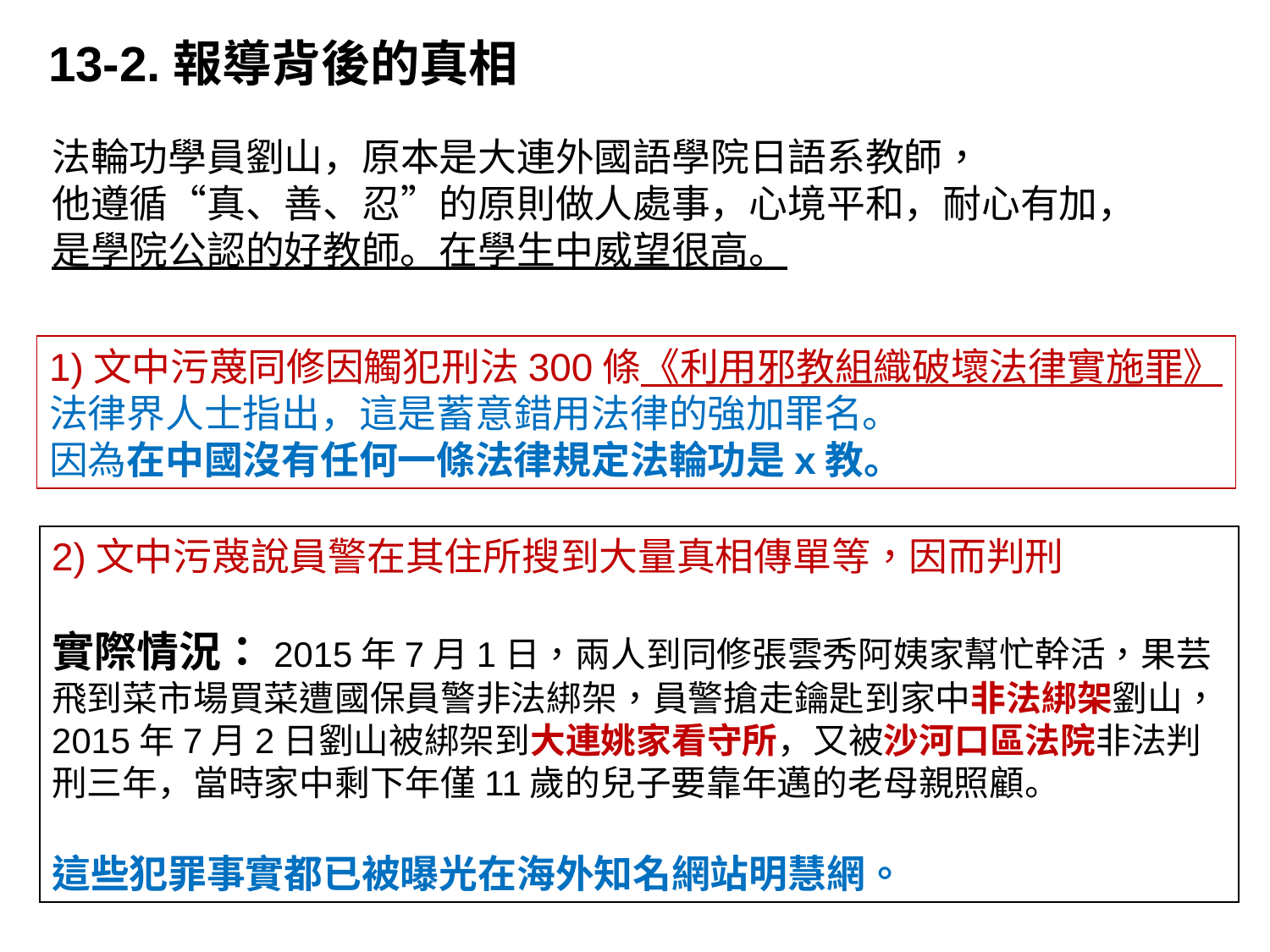

13-2.報導背後的真相
法輪功學員劉山，原本是大連外國語學院日語系教師，
他遵循“真、善、忍”的原則做人處事，心境平和，耐心有加，
是學院公認的好教師。在學生中威望很高。
1)文中污蔑同修因觸犯刑法300條《利用邪教組織破壞法律實施罪》
法律界人士指出，這是蓄意錯用法律的強加罪名。
因為在中國沒有任何一條法律規定法輪功是x教。
2)文中污蔑說員警在其住所搜到大量真相傳單等，因而判刑

實際情況：2015年7月1日，兩人到同修張雲秀阿姨家幫忙幹活，果芸飛到菜市場買菜遭國保員警非法綁架，員警搶走鑰匙到家中非法綁架劉山，2015年7月2日劉山被綁架到大連姚家看守所，又被沙河口區法院非法判刑三年，當時家中剩下年僅11歲的兒子要靠年邁的老母親照顧。

這些犯罪事實都已被曝光在海外知名網站明慧網。